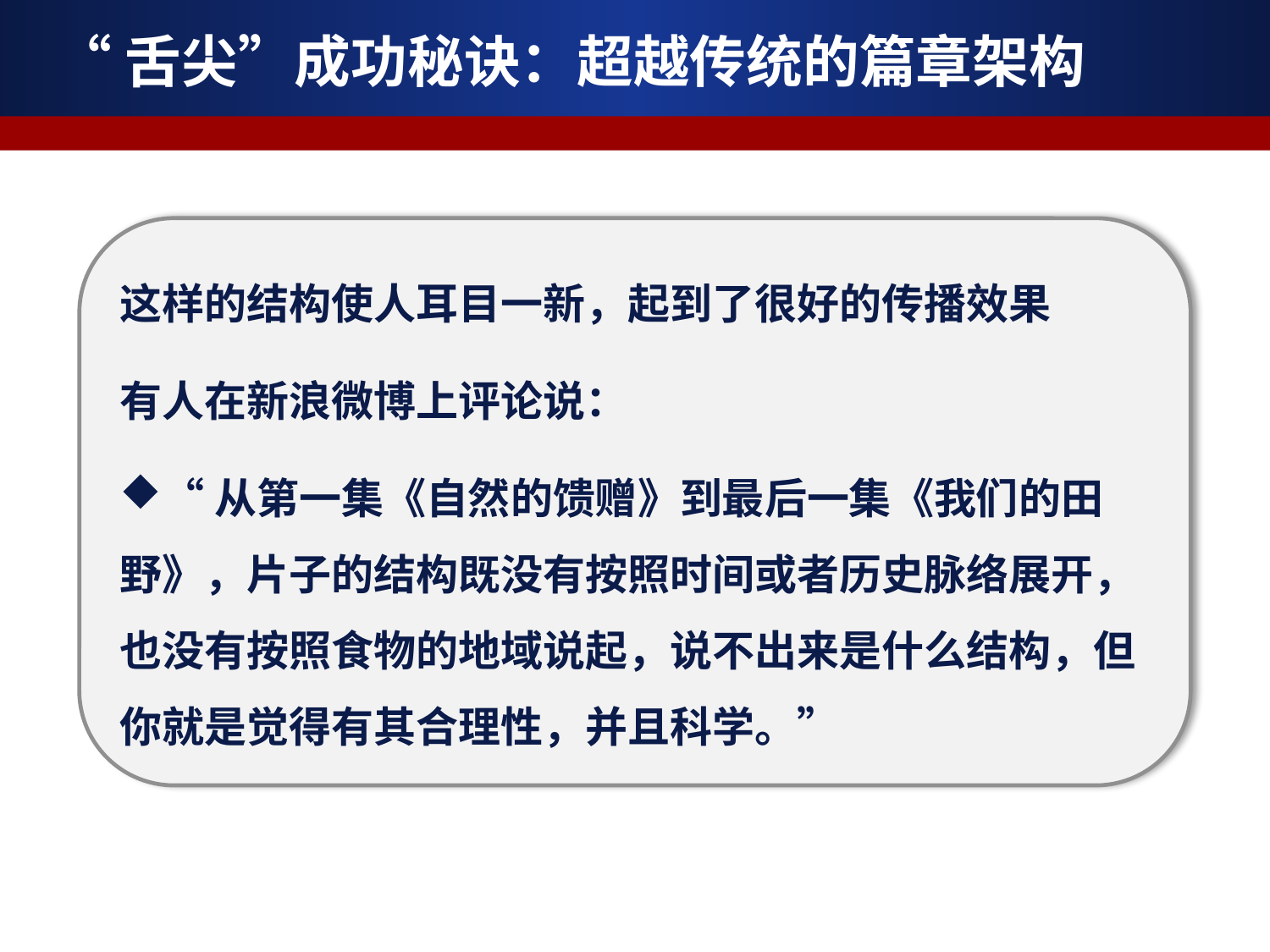

# “舌尖”成功秘诀：超越传统的篇章架构

这样的结构使人耳目一新，起到了很好的传播效果
有人在新浪微博上评论说：
“从第一集《自然的馈赠》到最后一集《我们的田野》，片子的结构既没有按照时间或者历史脉络展开，也没有按照食物的地域说起，说不出来是什么结构，但你就是觉得有其合理性，并且科学。”